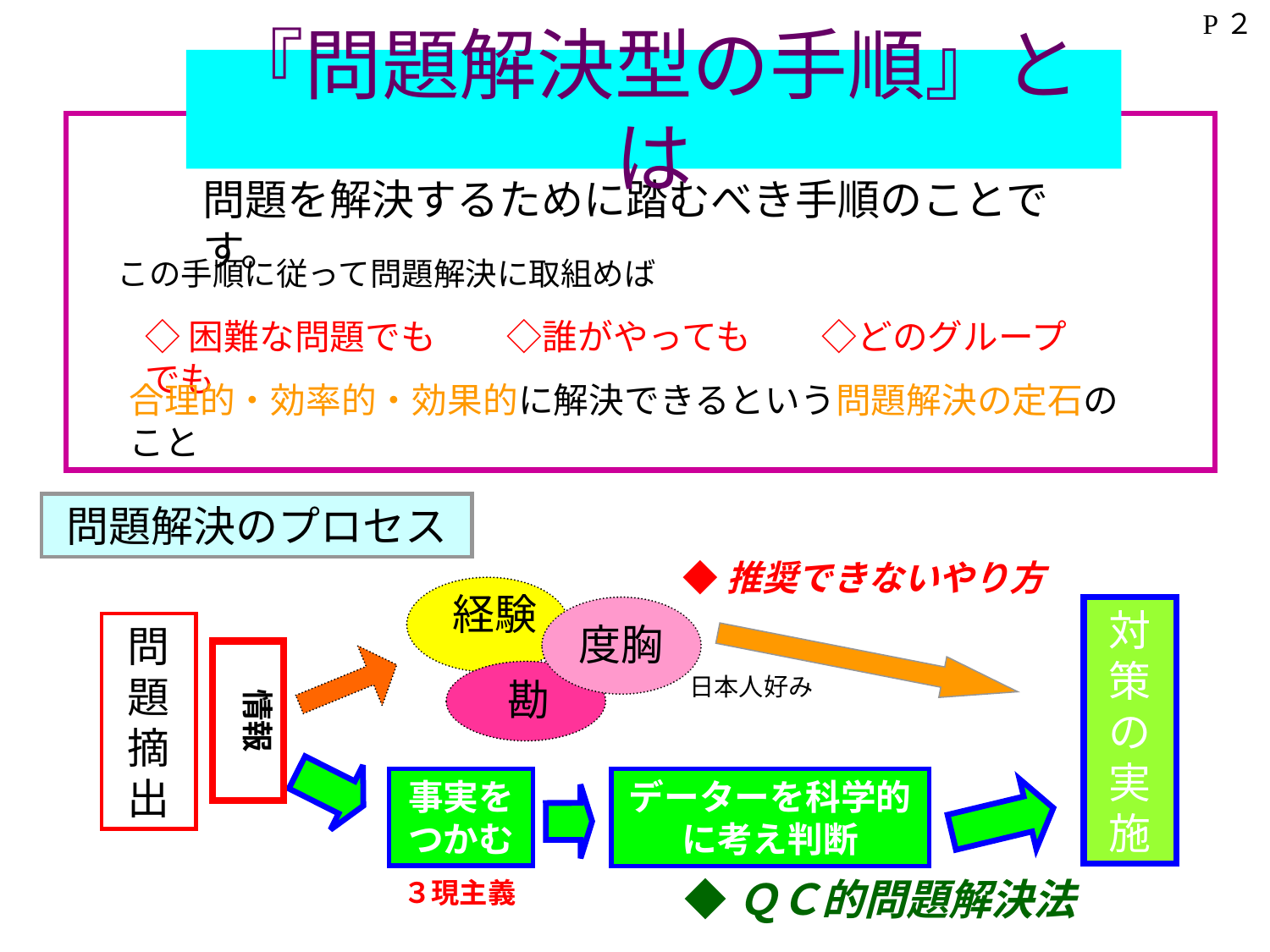

P２
『問題解決型の手順』とは

問題を解決するために踏むべき手順のことです。
この手順に従って問題解決に取組めば
◇困難な問題でも　　◇誰がやっても　　◇どのグループでも
合理的・効率的・効果的に解決できるという問題解決の定石のこと
問題解決のプロセス
◆推奨できないやり方

経験

度胸

日本人好み
勘
対策の実施
問題摘出
情報

事実をつかむ
３現主義
データーを科学的に考え判断
◆ＱＣ的問題解決法